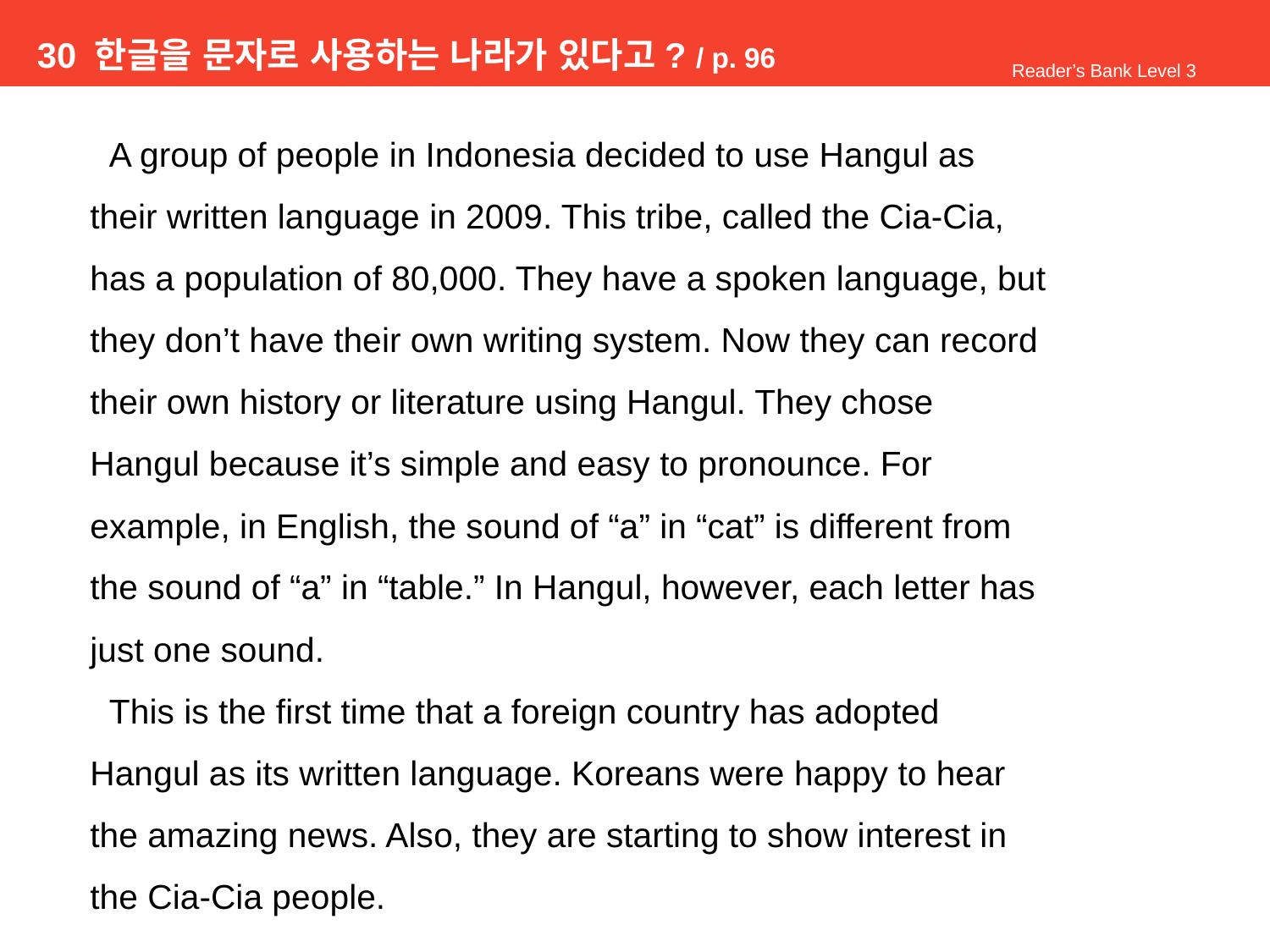

# 30 한글을 문자로 사용하는 나라가 있다고? / p. 96
Reader’s Bank Level 3

  A group of people in Indonesia decided to use Hangul as
their written language in 2009. This tribe, called the Cia-Cia,
has a population of 80,000. They have a spoken language, but
they don’t have their own writing system. Now they can record
their own history or literature using Hangul. They chose
Hangul because it’s simple and easy to pronounce. For
example, in English, the sound of “a” in “cat” is different from
the sound of “a” in “table.” In Hangul, however, each letter has
just one sound.
  This is the first time that a foreign country has adopted
Hangul as its written language. Koreans were happy to hear
the amazing news. Also, they are starting to show interest in
the Cia-Cia people.